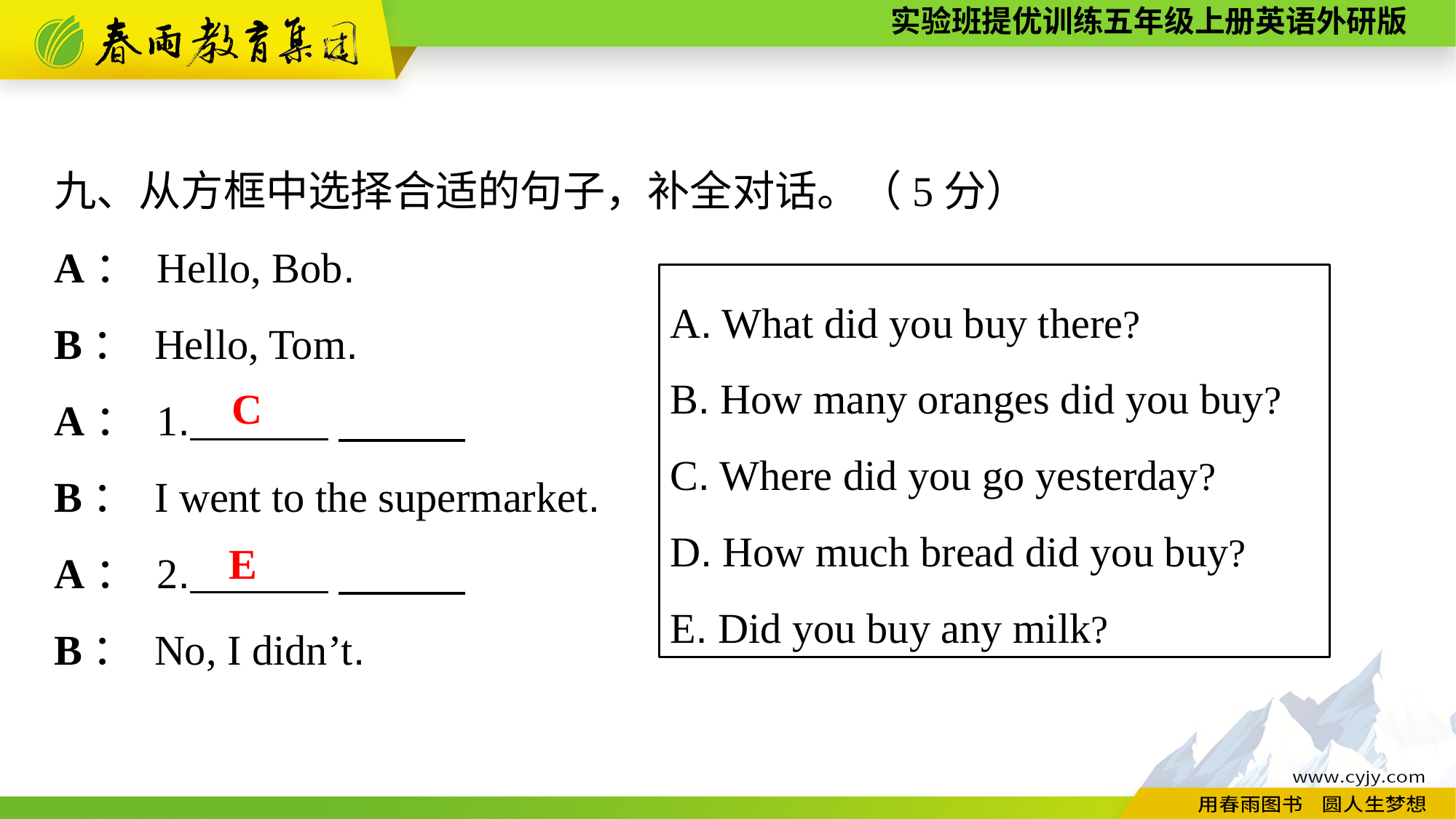

九、从方框中选择合适的句子，补全对话。（5分）
A： Hello, Bob.
B： Hello, Tom.
A： 1. ______
B： I went to the supermarket.
A： 2. ______
B： No, I didn’t.
A. What did you buy there?
B. How many oranges did you buy?
C. Where did you go yesterday?
D. How much bread did you buy?
E. Did you buy any milk?
C
E